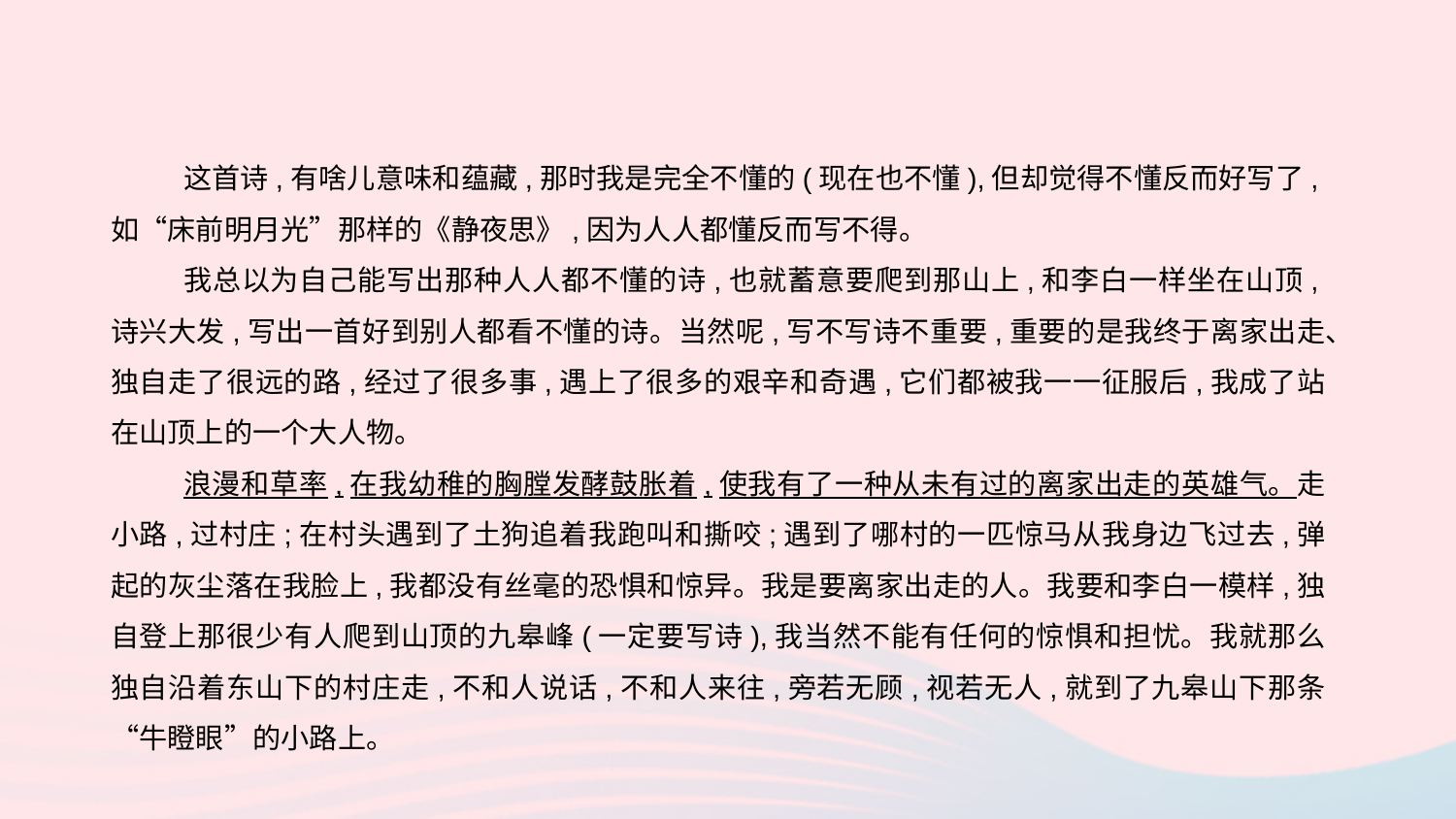

这首诗,有啥儿意味和蕴藏,那时我是完全不懂的(现在也不懂),但却觉得不懂反而好写了,如“床前明月光”那样的《静夜思》,因为人人都懂反而写不得。
我总以为自己能写出那种人人都不懂的诗,也就蓄意要爬到那山上,和李白一样坐在山顶,诗兴大发,写出一首好到别人都看不懂的诗。当然呢,写不写诗不重要,重要的是我终于离家出走、独自走了很远的路,经过了很多事,遇上了很多的艰辛和奇遇,它们都被我一一征服后,我成了站在山顶上的一个大人物。
浪漫和草率,在我幼稚的胸膛发酵鼓胀着,使我有了一种从未有过的离家出走的英雄气。走小路,过村庄;在村头遇到了土狗追着我跑叫和撕咬;遇到了哪村的一匹惊马从我身边飞过去,弹起的灰尘落在我脸上,我都没有丝毫的恐惧和惊异。我是要离家出走的人。我要和李白一模样,独自登上那很少有人爬到山顶的九皋峰(一定要写诗),我当然不能有任何的惊惧和担忧。我就那么独自沿着东山下的村庄走,不和人说话,不和人来往,旁若无顾,视若无人,就到了九皋山下那条“牛瞪眼”的小路上。